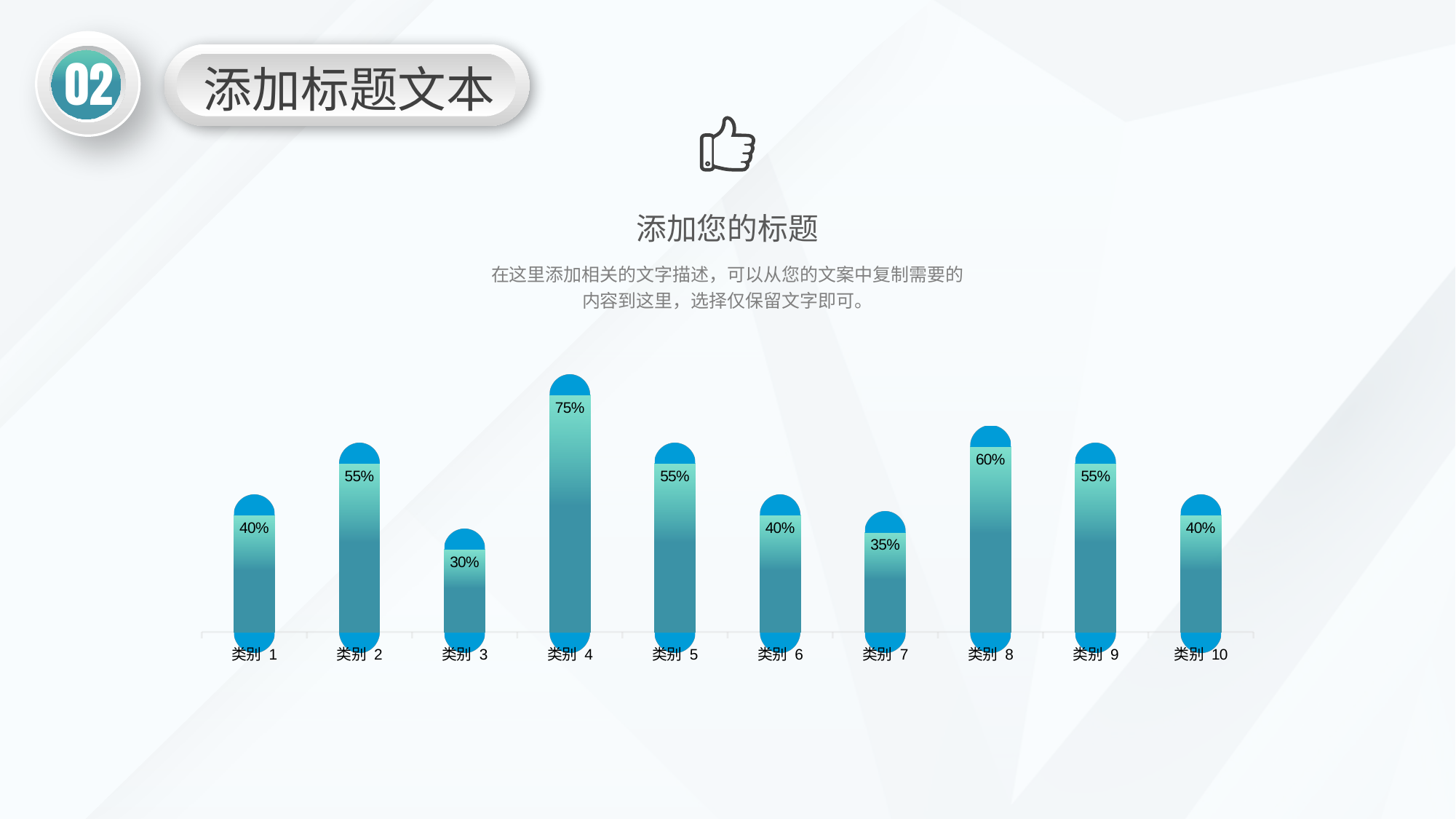

02

添加标题文本

添加您的标题
在这里添加相关的文字描述，可以从您的文案中复制需要的内容到这里，选择仅保留文字即可。

### Chart

| Category | 固定值 | 辅助 | 固定值2 |
|---|---|---|---|
| 类别 1 | -0.06 | 0.34 | 0.06 |
| 类别 2 | -0.06 | 0.49 | 0.06 |
| 类别 3 | -0.06 | 0.24 | 0.06 |
| 类别 4 | -0.06 | 0.69 | 0.06 |
| 类别 5 | -0.06 | 0.49 | 0.06 |
| 类别 6 | -0.06 | 0.34 | 0.06 |
| 类别 7 | -0.06 | 0.29 | 0.06 |
| 类别 8 | -0.06 | 0.54 | 0.06 |
| 类别 9 | -0.06 | 0.49 | 0.06 |
| 类别 10 | -0.06 | 0.34 | 0.06 |